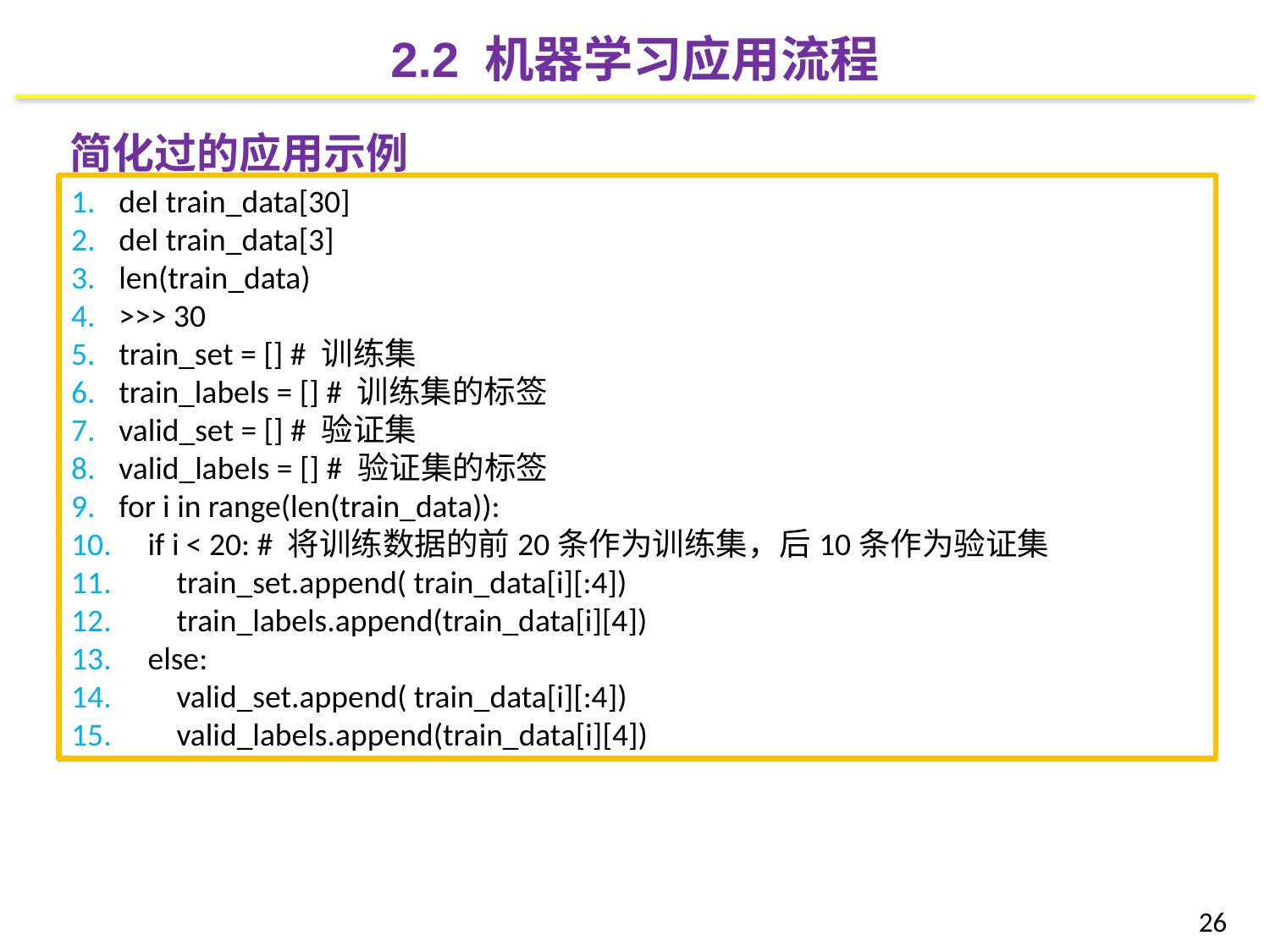

2.2 机器学习应用流程
简化过的应用示例
del train_data[30]
del train_data[3]
len(train_data)
>>> 30
train_set = [] # 训练集
train_labels = [] # 训练集的标签
valid_set = [] # 验证集
valid_labels = [] # 验证集的标签
for i in range(len(train_data)):
    if i < 20: # 将训练数据的前20条作为训练集，后10条作为验证集
        train_set.append( train_data[i][:4])
        train_labels.append(train_data[i][4])
    else:
        valid_set.append( train_data[i][:4])
        valid_labels.append(train_data[i][4])
26